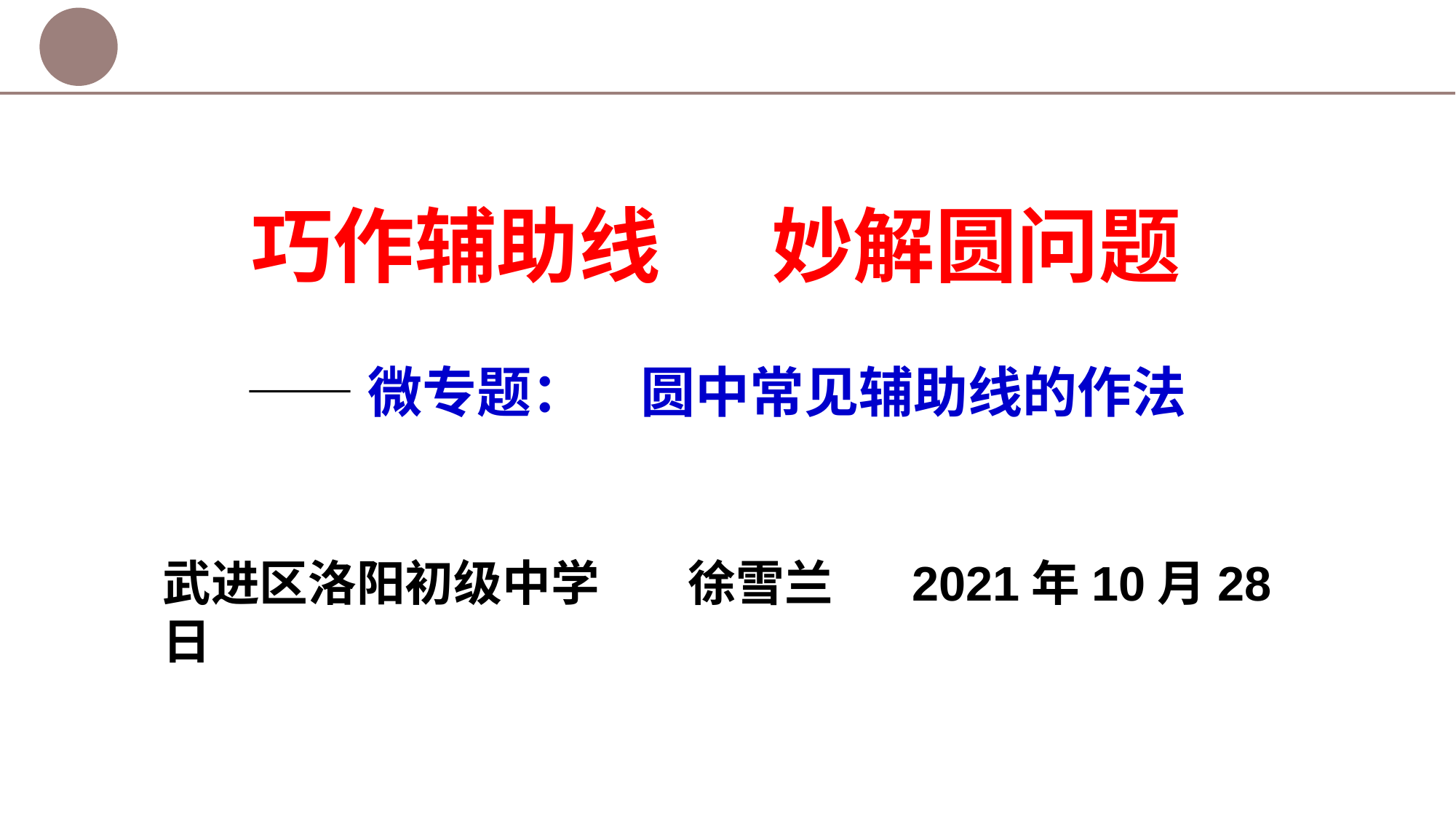

巧作辅助线      妙解圆问题

——微专题：　圆中常见辅助线的作法
武进区洛阳初级中学        徐雪兰      2021年10月28日